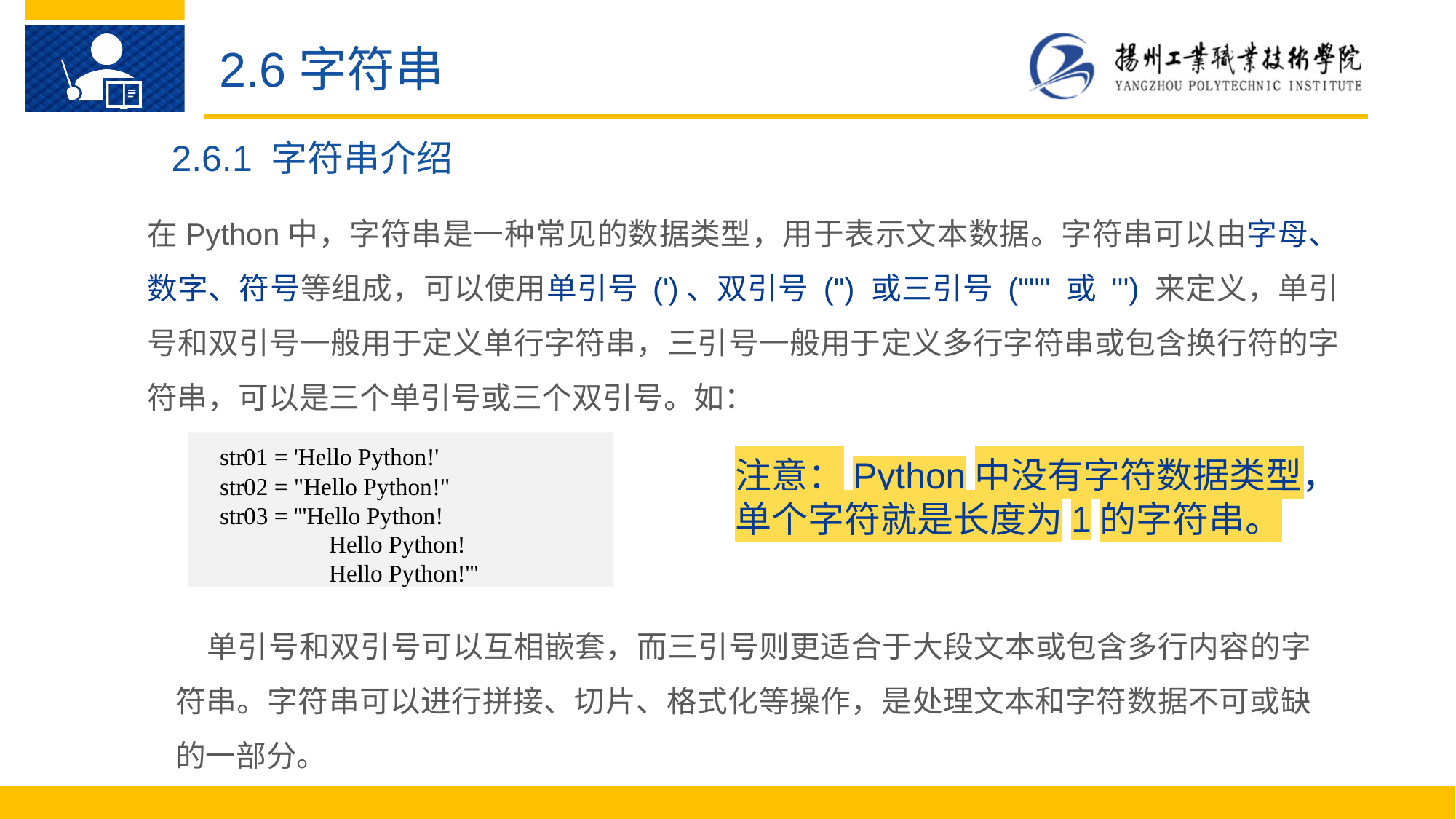

2.6字符串
2.6.1 字符串介绍
在Python中，字符串是一种常见的数据类型，用于表示文本数据。字符串可以由字母、数字、符号等组成，可以使用单引号 (')、双引号 (") 或三引号 (""" 或 ''') 来定义，单引号和双引号一般用于定义单行字符串，三引号一般用于定义多行字符串或包含换行符的字符串，可以是三个单引号或三个双引号。如：
str01 = 'Hello Python!'
str02 = "Hello Python!"
str03 = '''Hello Python!
	Hello Python!
	Hello Python!'''
注意：Python中没有字符数据类型，单个字符就是长度为1的字符串。
单引号和双引号可以互相嵌套，而三引号则更适合于大段文本或包含多行内容的字符串。字符串可以进行拼接、切片、格式化等操作，是处理文本和字符数据不可或缺的一部分。